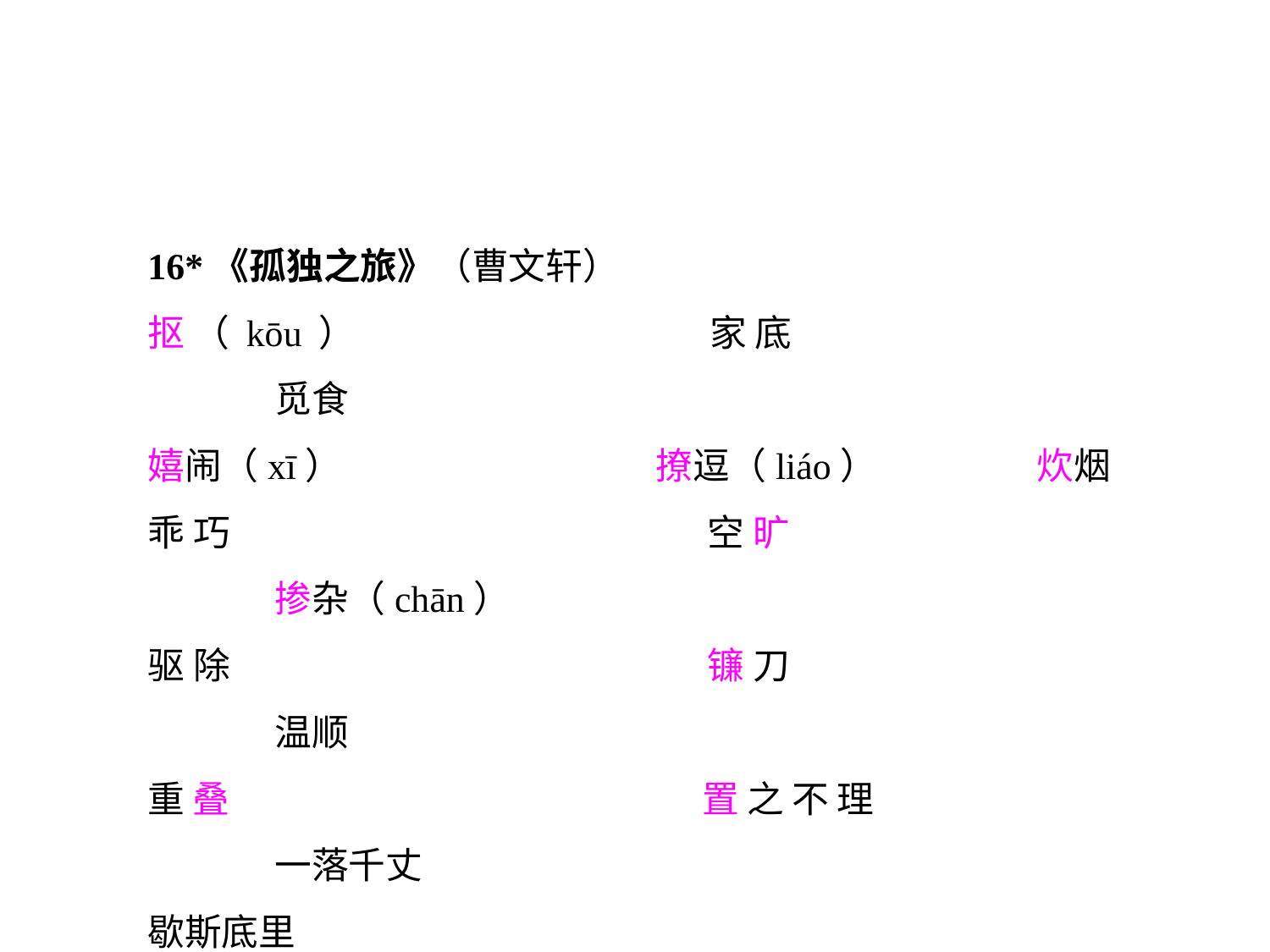

16*《孤独之旅》（曹文轩）
抠（kōu）			家底				觅食
嬉闹（xī）			撩逗（liáo）		炊烟
乖巧				空旷				掺杂（chān）
驱除				镰刀				温顺
重叠				置之不理			一落千丈
歇斯底里